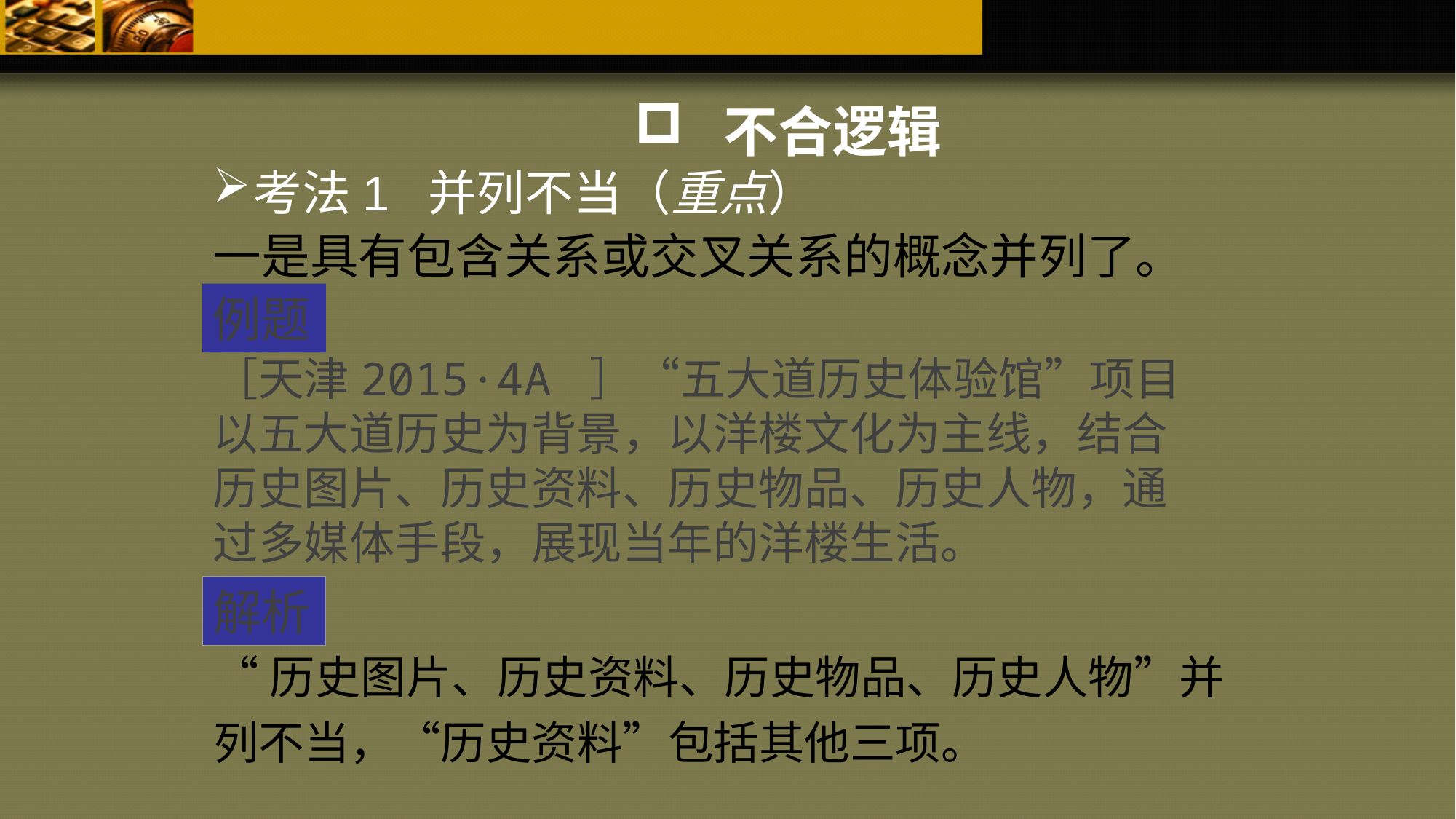

不合逻辑
考法1  并列不当（重点）
一是具有包含关系或交叉关系的概念并列了。
例题
［天津2015·4A ］“五大道历史体验馆”项目以五大道历史为背景，以洋楼文化为主线，结合历史图片、历史资料、历史物品、历史人物，通过多媒体手段，展现当年的洋楼生活。
解析
“历史图片、历史资料、历史物品、历史人物”并列不当，“历史资料”包括其他三项。